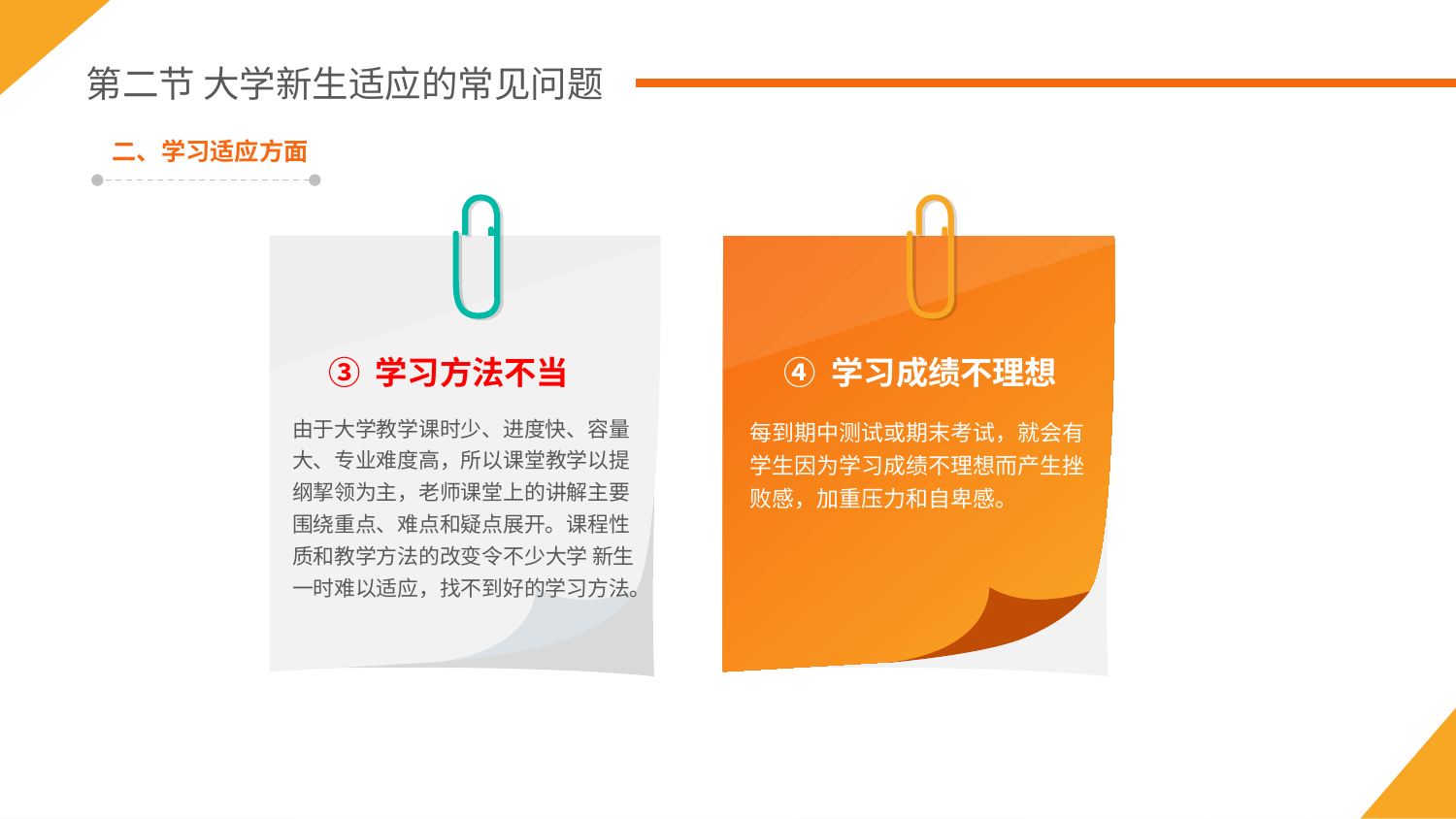

第二节 大学新生适应的常见问题
二、学习适应方面

③ 学习方法不当
由于大学教学课时少、进度快、容量大、专业难度高，所以课堂教学以提纲挈领为主，老师课堂上的讲解主要围绕重点、难点和疑点展开。课程性质和教学方法的改变令不少大学 新生一时难以适应，找不到好的学习方法。

④ 学习成绩不理想
每到期中测试或期末考试，就会有学生因为学习成绩不理想而产生挫败感，加重压力和自卑感。